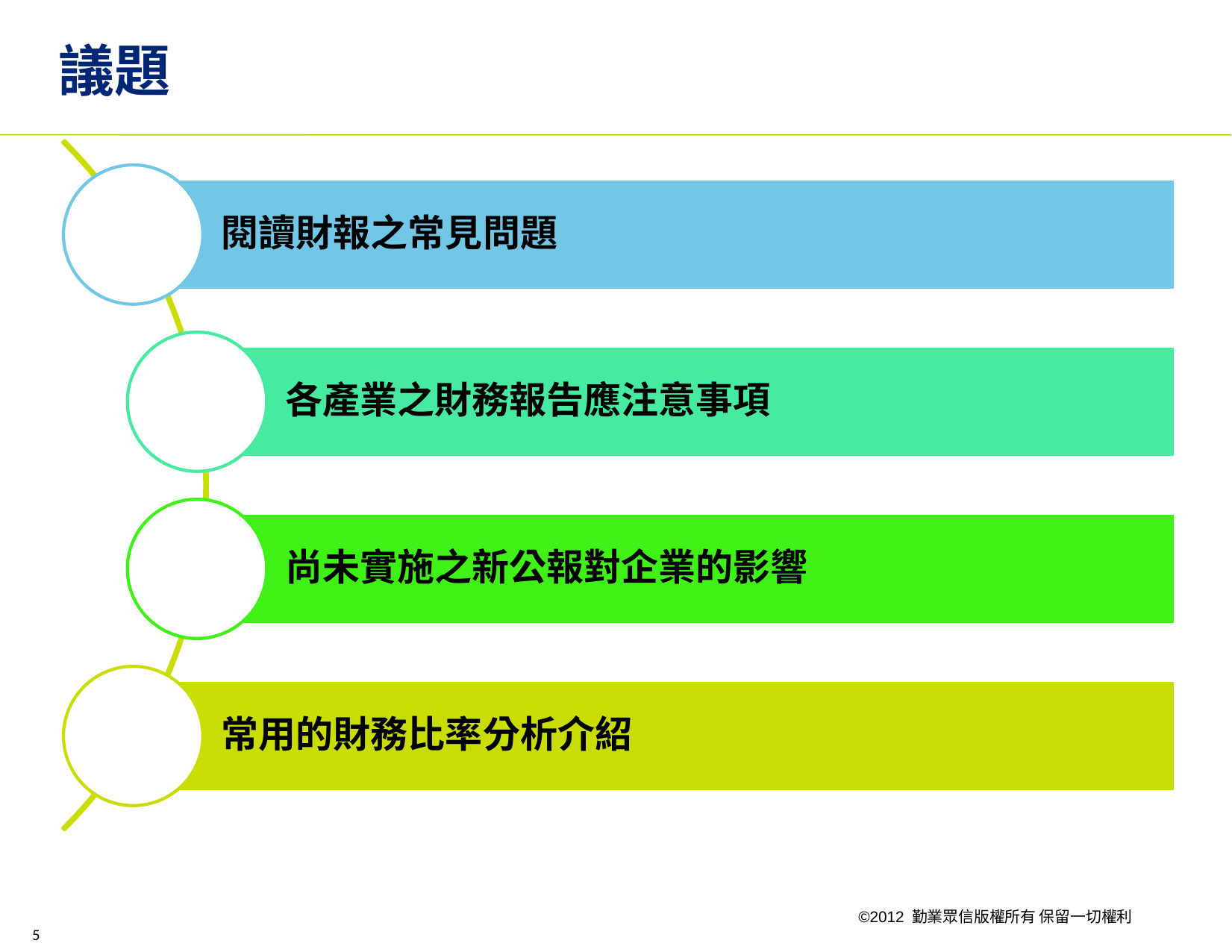

# 議題
閱讀財報之常見問題
各產業之財務報告應注意事項
尚未實施之新公報對企業的影響
常用的財務比率分析介紹
©2012 勤業眾信版權所有 保留一切權利
5